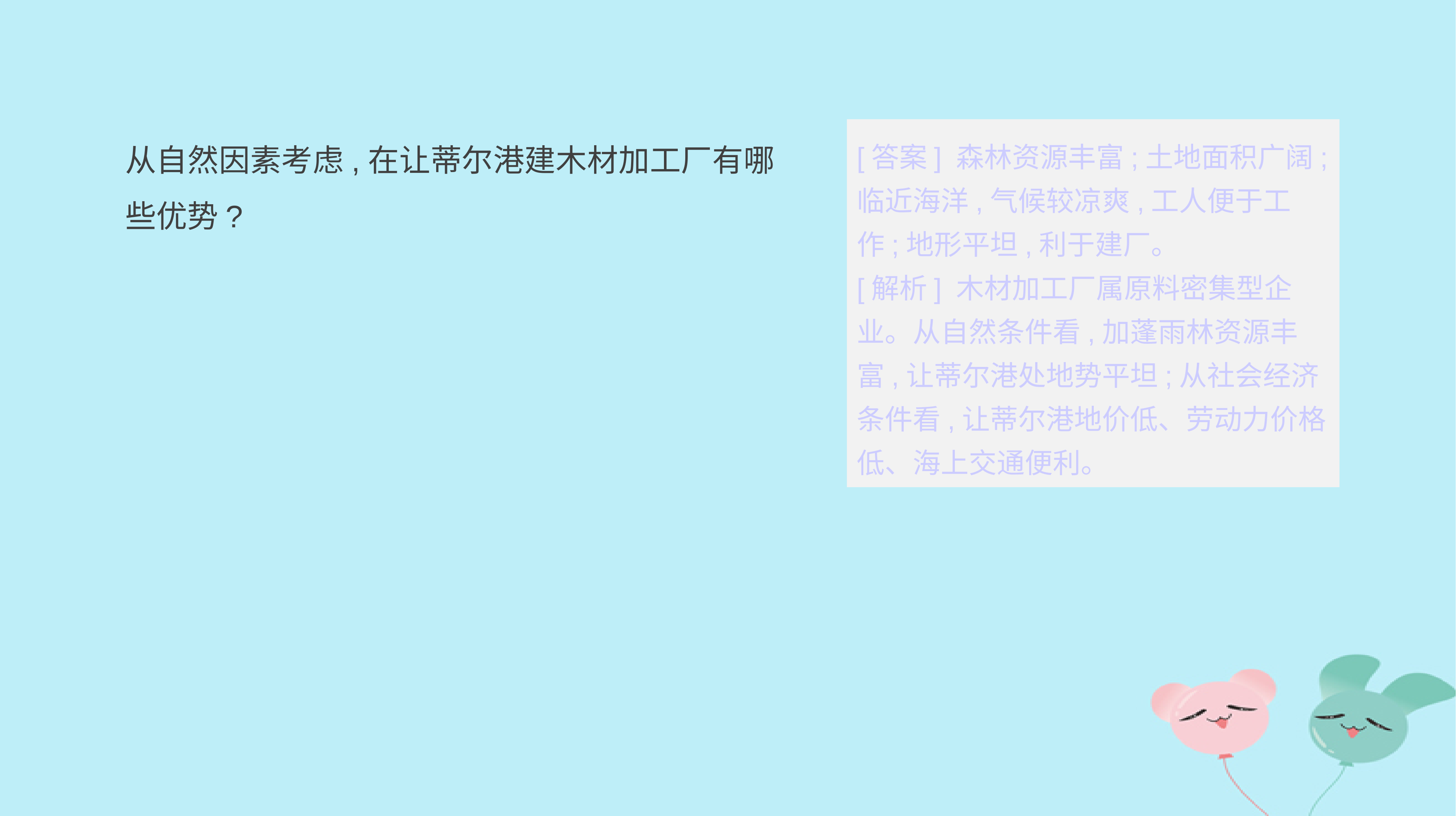

从自然因素考虑,在让蒂尔港建木材加工厂有哪些优势?

[答案] 森林资源丰富;土地面积广阔;临近海洋,气候较凉爽,工人便于工作;地形平坦,利于建厂。
[解析] 木材加工厂属原料密集型企业。从自然条件看,加蓬雨林资源丰富,让蒂尔港处地势平坦;从社会经济条件看,让蒂尔港地价低、劳动力价格低、海上交通便利。